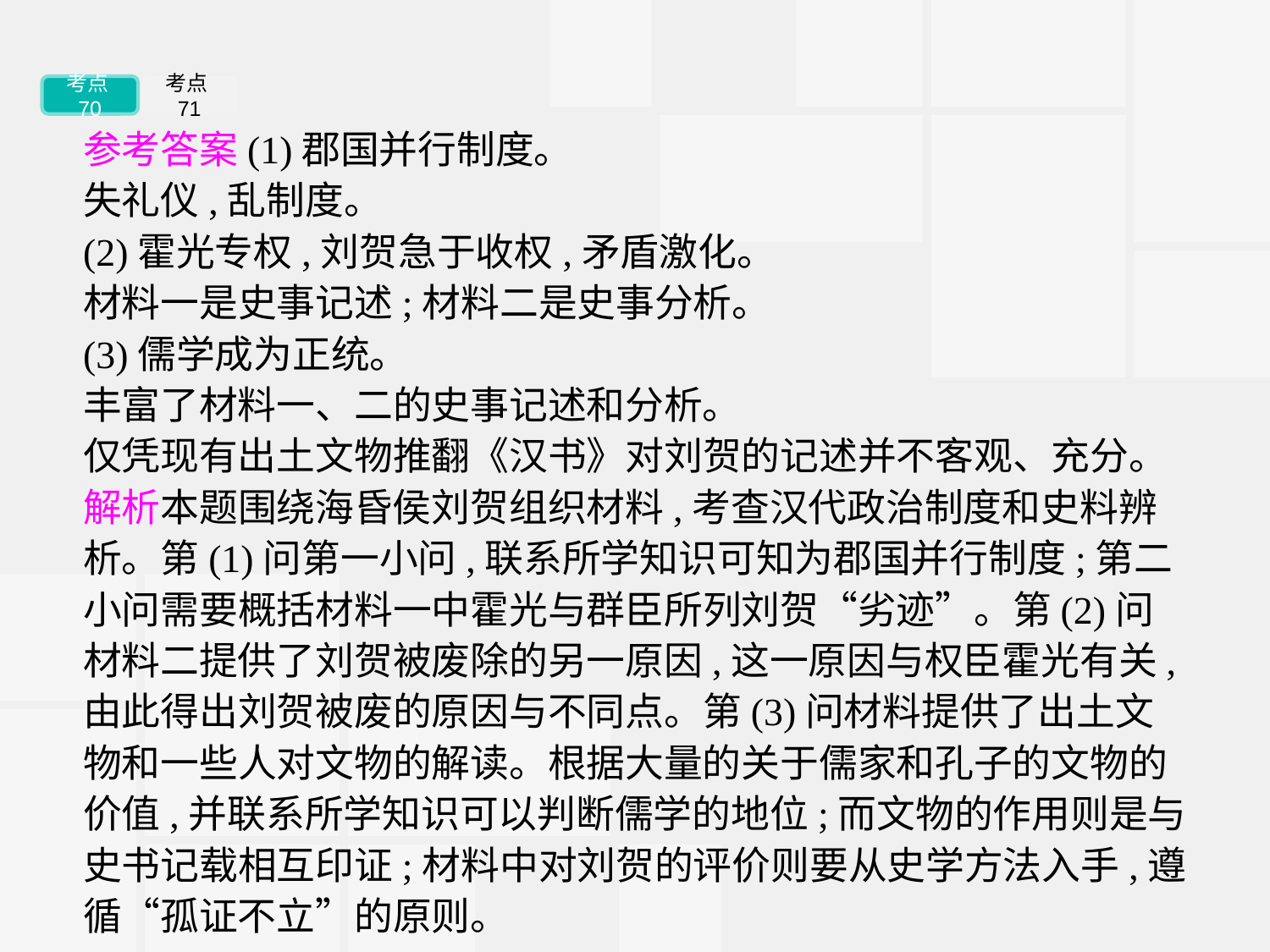

考点70
考点71
参考答案(1)郡国并行制度。
失礼仪,乱制度。
(2)霍光专权,刘贺急于收权,矛盾激化。
材料一是史事记述;材料二是史事分析。
(3)儒学成为正统。
丰富了材料一、二的史事记述和分析。
仅凭现有出土文物推翻《汉书》对刘贺的记述并不客观、充分。
解析本题围绕海昏侯刘贺组织材料,考查汉代政治制度和史料辨析。第(1)问第一小问,联系所学知识可知为郡国并行制度;第二小问需要概括材料一中霍光与群臣所列刘贺“劣迹”。第(2)问材料二提供了刘贺被废除的另一原因,这一原因与权臣霍光有关,由此得出刘贺被废的原因与不同点。第(3)问材料提供了出土文物和一些人对文物的解读。根据大量的关于儒家和孔子的文物的价值,并联系所学知识可以判断儒学的地位;而文物的作用则是与史书记载相互印证;材料中对刘贺的评价则要从史学方法入手,遵循“孤证不立”的原则。